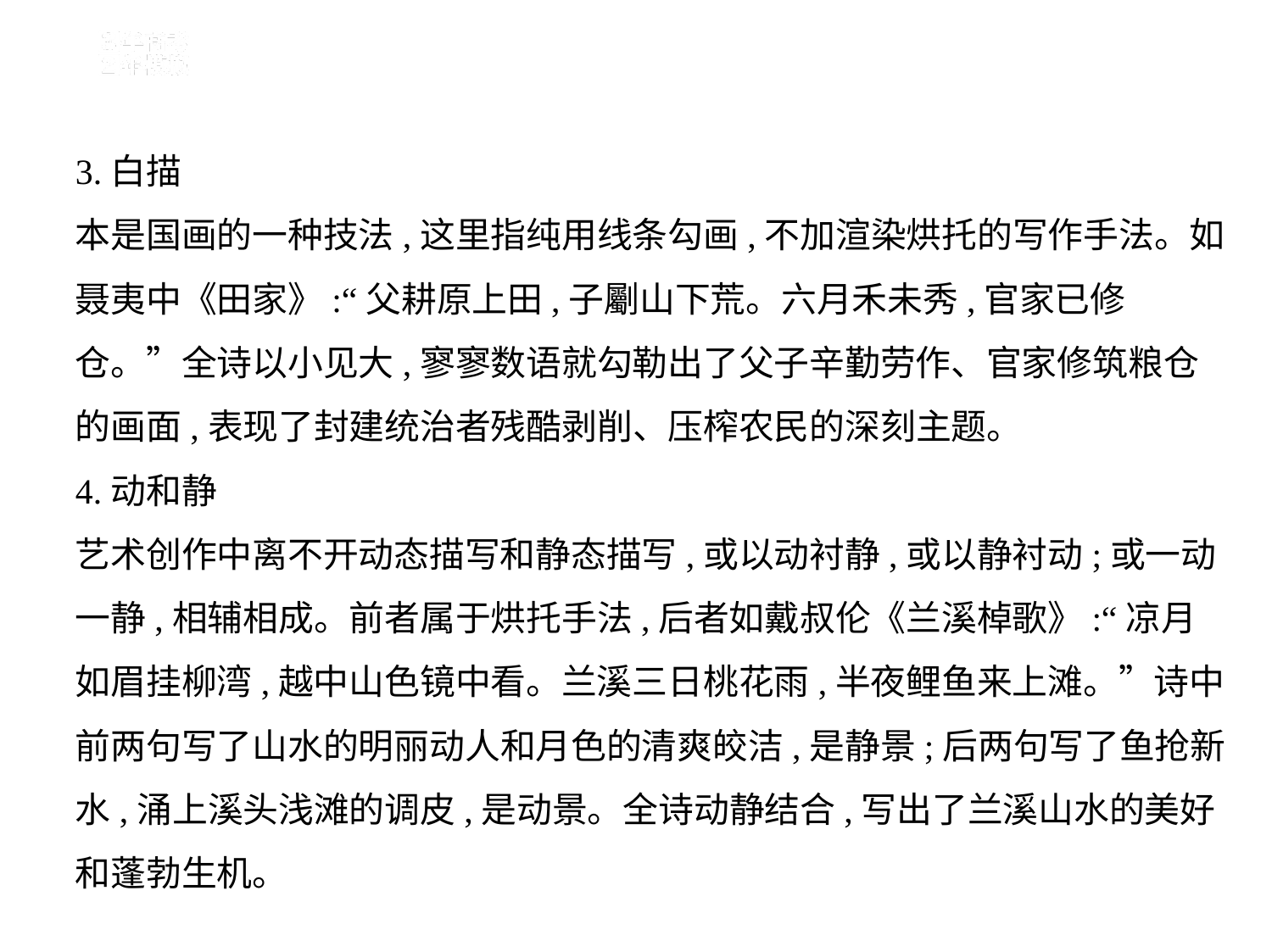

3.白描
本是国画的一种技法,这里指纯用线条勾画,不加渲染烘托的写作手法。如
聂夷中《田家》:“父耕原上田,子劚山下荒。六月禾未秀,官家已修
仓。”全诗以小见大,寥寥数语就勾勒出了父子辛勤劳作、官家修筑粮仓
的画面,表现了封建统治者残酷剥削、压榨农民的深刻主题。
4.动和静
艺术创作中离不开动态描写和静态描写,或以动衬静,或以静衬动;或一动
一静,相辅相成。前者属于烘托手法,后者如戴叔伦《兰溪棹歌》:“凉月
如眉挂柳湾,越中山色镜中看。兰溪三日桃花雨,半夜鲤鱼来上滩。”诗中
前两句写了山水的明丽动人和月色的清爽皎洁,是静景;后两句写了鱼抢新
水,涌上溪头浅滩的调皮,是动景。全诗动静结合,写出了兰溪山水的美好
和蓬勃生机。